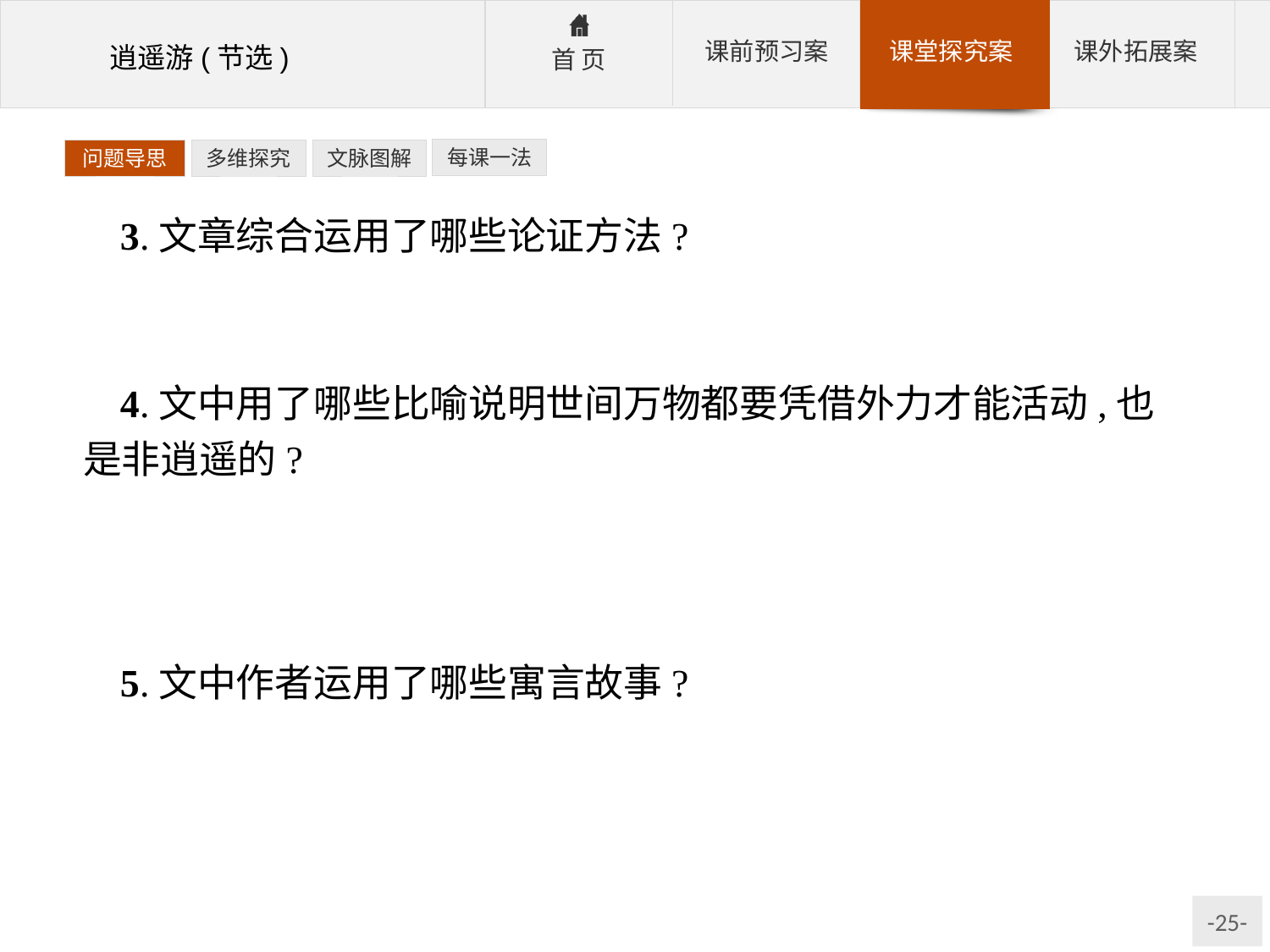

每课一法
问题导思
多维探究
文脉图解
3.文章综合运用了哪些论证方法?
参考答案:①借用寓言说理。②借助想象说理。③借助比喻、夸张、拟人、对比等修辞手法说理。
4.文中用了哪些比喻说明世间万物都要凭借外力才能活动,也是非逍遥的?
参考答案:“野马也,尘埃也,生物之以息相吹也。”“且夫水之积也不厚,则其负大舟也无力。覆杯水于坳堂之上,则芥为之舟;置杯焉则胶,水浅而舟大也。”
5.文中作者运用了哪些寓言故事?
参考答案:例如鲲、鹏、蜩、学鸠、斥安鸟,有的是根据神话故事加工的,有的是杜撰的,但都纳入他的寓言中,寄托他的思想,使人不知不觉进入他所创造的意境,并受到感染。